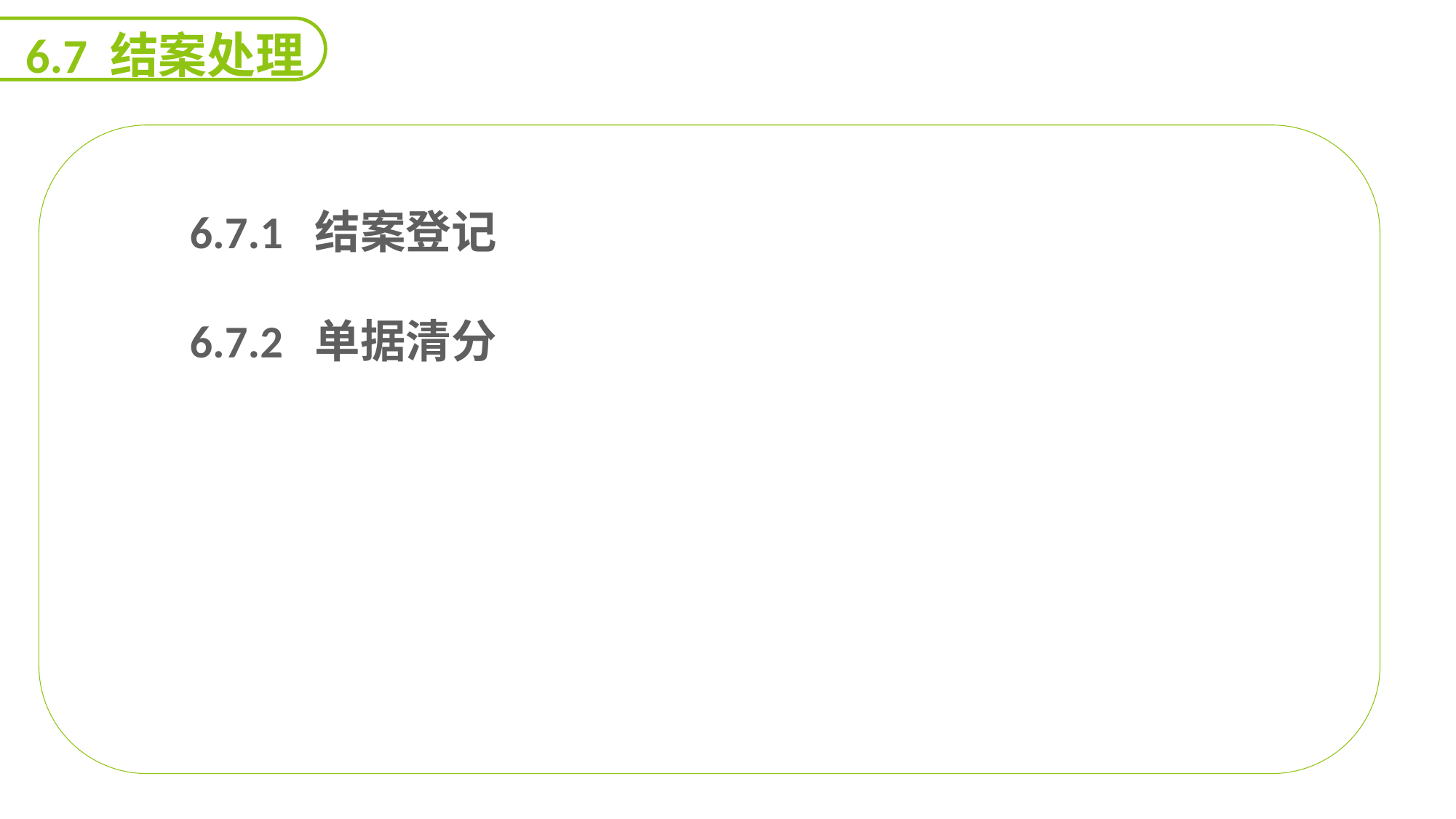

6.7 结案处理

6.7.1  结案登记

6.7.2  单据清分

能力
目标

延迟符